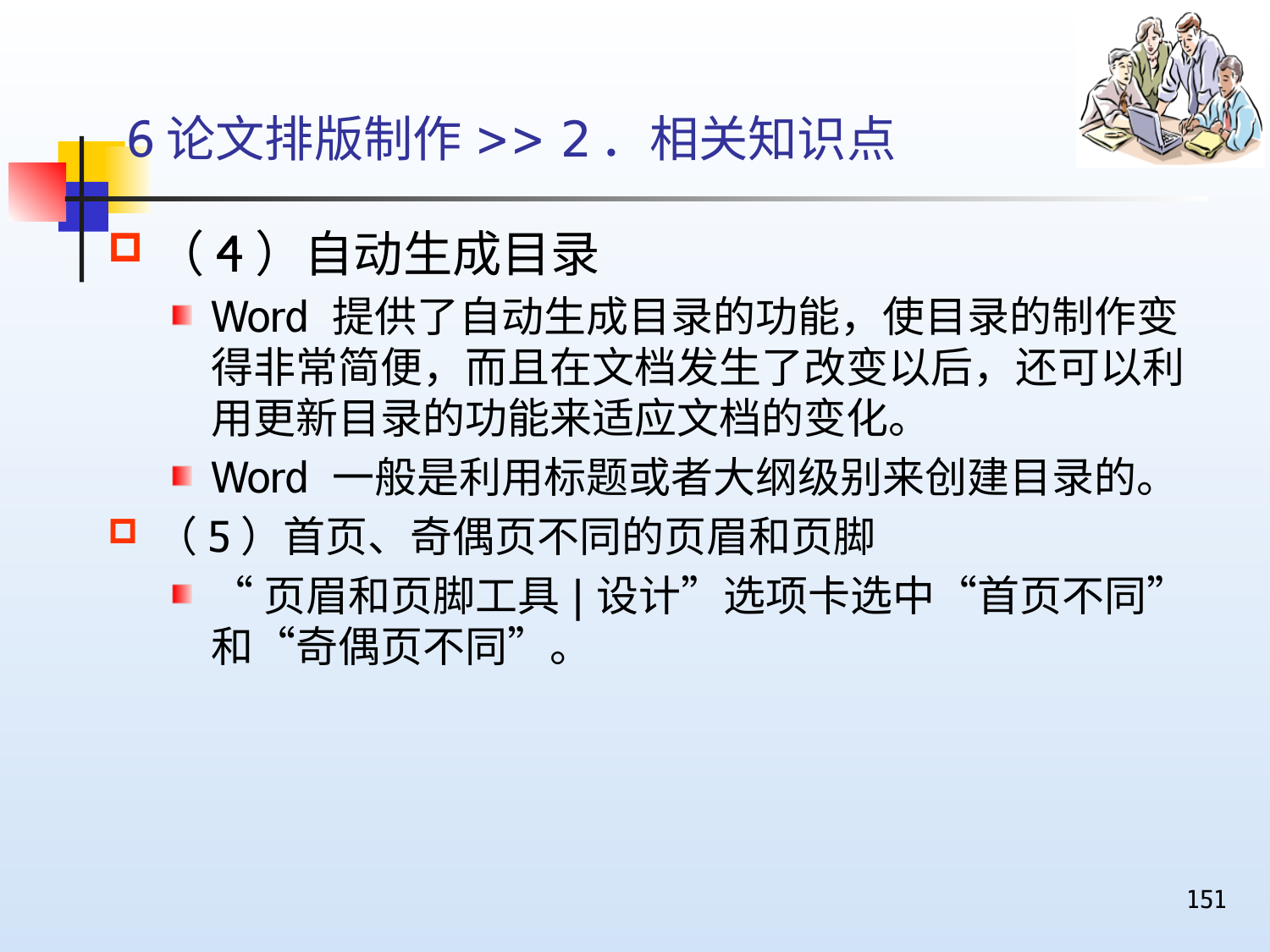

# 6论文排版制作>> 2．相关知识点
（4）自动生成目录
Word 提供了自动生成目录的功能，使目录的制作变得非常简便，而且在文档发生了改变以后，还可以利用更新目录的功能来适应文档的变化。
Word 一般是利用标题或者大纲级别来创建目录的。
（5）首页、奇偶页不同的页眉和页脚
“页眉和页脚工具|设计”选项卡选中“首页不同”和“奇偶页不同”。

151